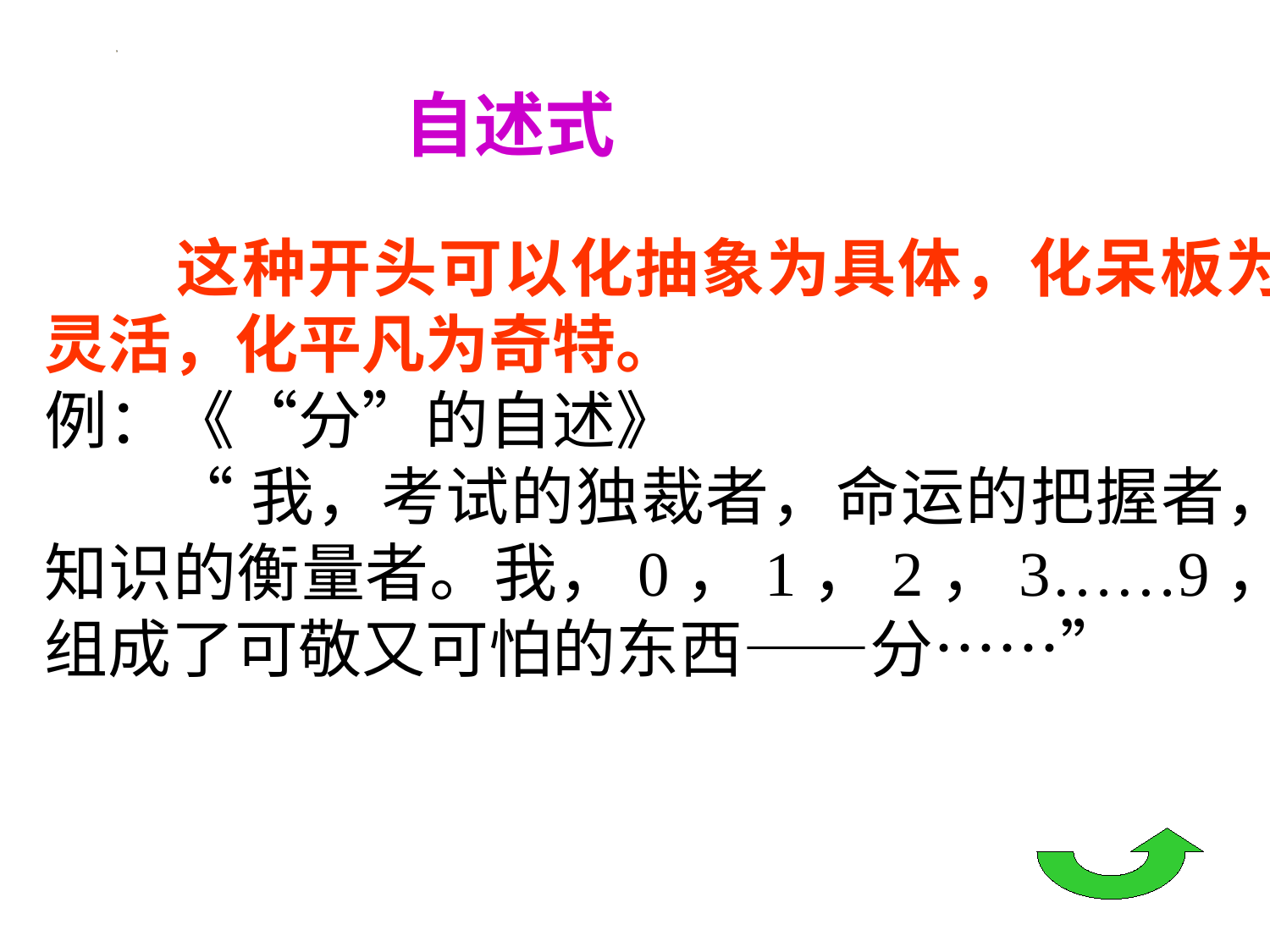

自述式
       这种开头可以化抽象为具体，化呆板为灵活，化平凡为奇特。
例：《“分”的自述》
        “我，考试的独裁者，命运的把握者，知识的衡量者。我，0，1，2，3……9，组成了可敬又可怕的东西——分……”